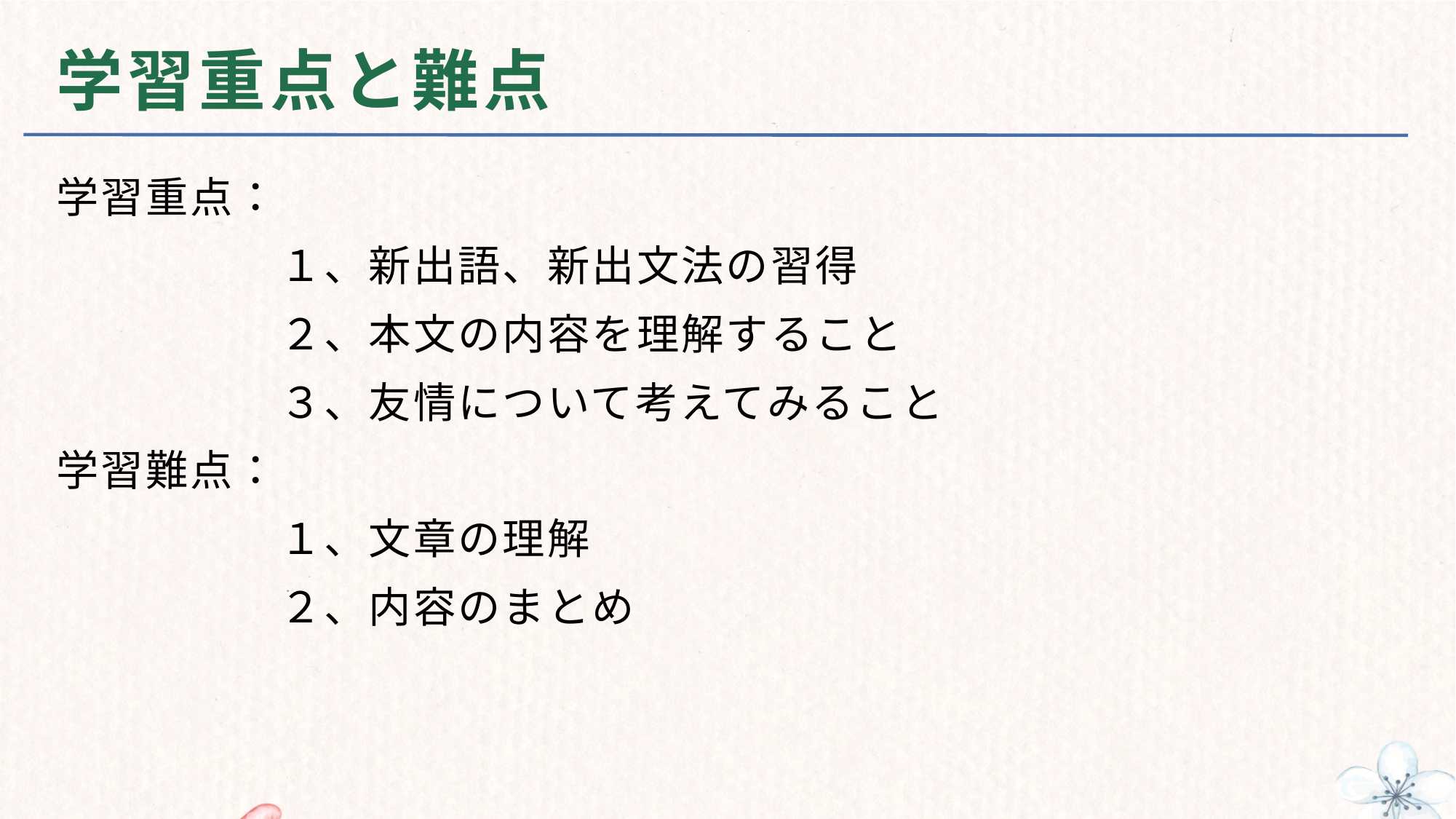

# 学習重点と難点
学習重点：
　　　　　１、新出語、新出文法の習得
　　　　　２、本文の内容を理解すること
　　　　　３、友情について考えてみること
学習難点：
　　　　　１、文章の理解
　　　　　２、内容のまとめ